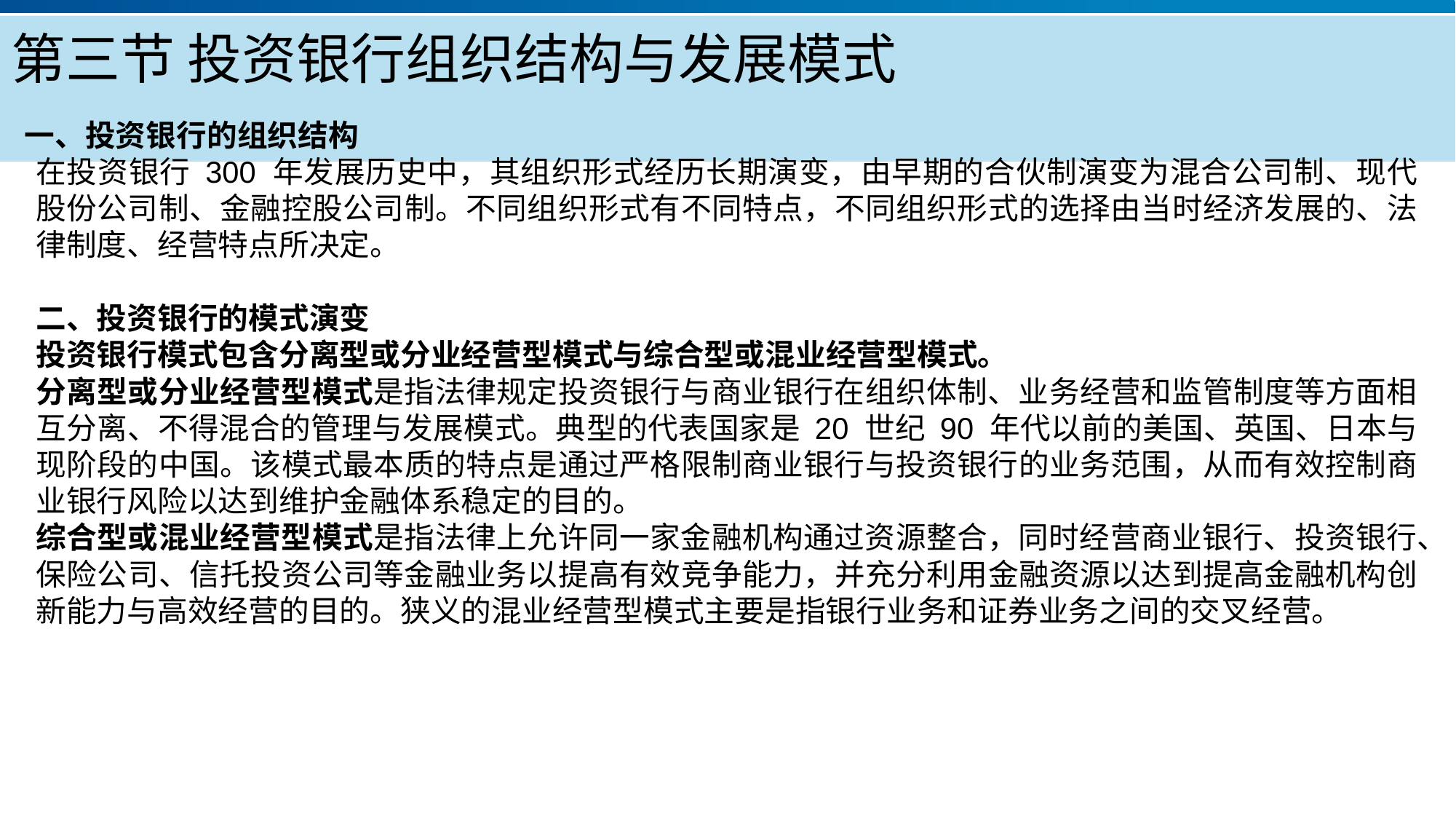

# 第三节投资银行组织结构与发展模式
一、投资银行的组织结构
在投资银行 300 年发展历史中，其组织形式经历长期演变，由早期的合伙制演变为混合公司制、现代股份公司制、金融控股公司制。不同组织形式有不同特点，不同组织形式的选择由当时经济发展的、法律制度、经营特点所决定。

二、投资银行的模式演变
投资银行模式包含分离型或分业经营型模式与综合型或混业经营型模式。
分离型或分业经营型模式是指法律规定投资银行与商业银行在组织体制、业务经营和监管制度等方面相互分离、不得混合的管理与发展模式。典型的代表国家是 20 世纪 90 年代以前的美国、英国、日本与现阶段的中国。该模式最本质的特点是通过严格限制商业银行与投资银行的业务范围，从而有效控制商业银行风险以达到维护金融体系稳定的目的。
综合型或混业经营型模式是指法律上允许同一家金融机构通过资源整合，同时经营商业银行、投资银行、
保险公司、信托投资公司等金融业务以提高有效竞争能力，并充分利用金融资源以达到提高金融机构创新能力与高效经营的目的。狭义的混业经营型模式主要是指银行业务和证券业务之间的交叉经营。